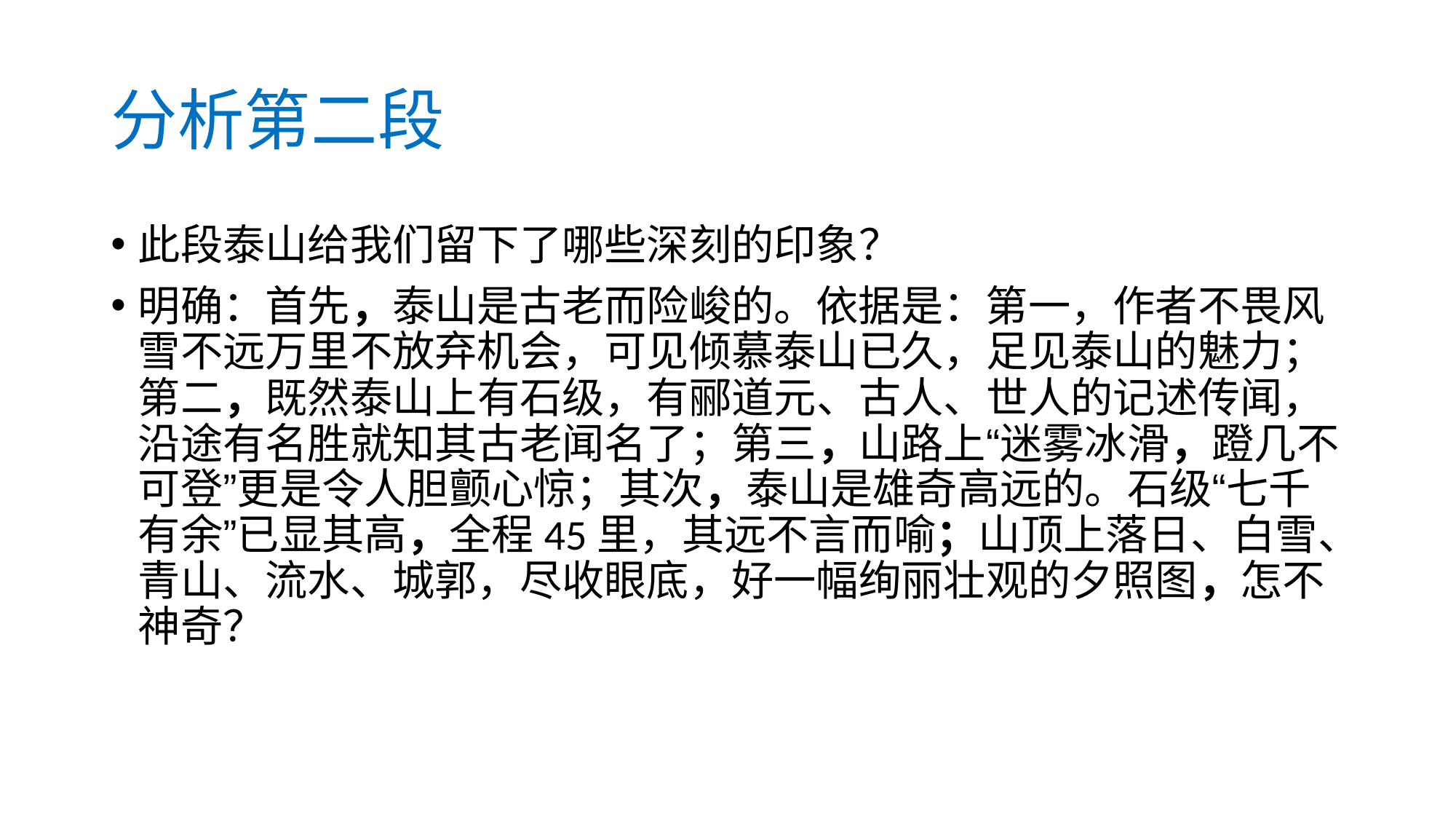

# 分析第二段
此段泰山给我们留下了哪些深刻的印象？
明确：首先，泰山是古老而险峻的。依据是：第一，作者不畏风雪不远万里不放弃机会，可见倾慕泰山已久，足见泰山的魅力；第二，既然泰山上有石级，有郦道元、古人、世人的记述传闻，沿途有名胜就知其古老闻名了；第三，山路上“迷雾冰滑，蹬几不可登”更是令人胆颤心惊；其次，泰山是雄奇高远的。石级“七千有余”已显其高，全程45里，其远不言而喻；山顶上落日、白雪、青山、流水、城郭，尽收眼底，好一幅绚丽壮观的夕照图，怎不神奇？